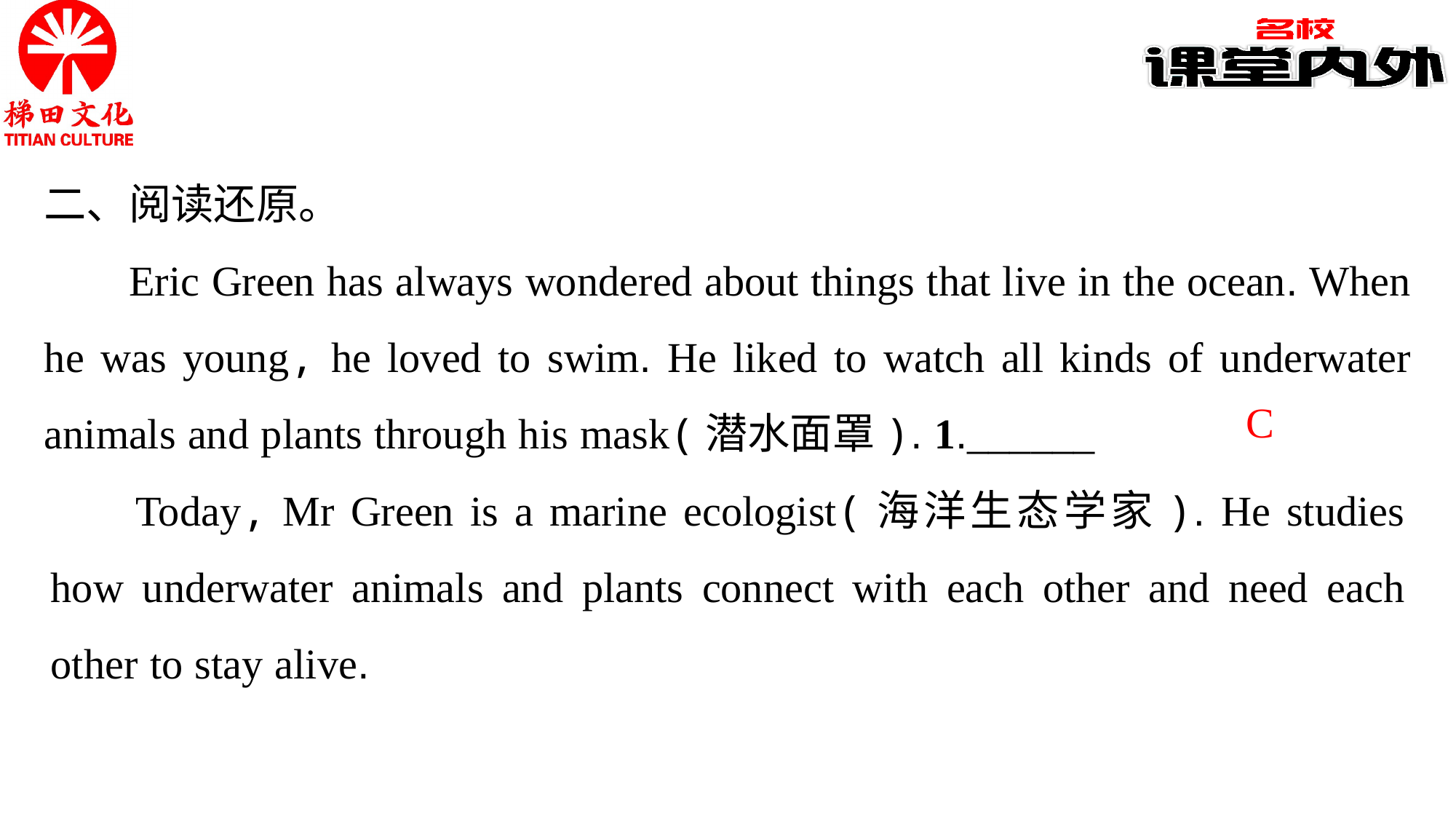

二、阅读还原。
Eric Green has always wondered about things that live in the ocean. When he was young, he loved to swim. He liked to watch all kinds of underwater animals and plants through his mask(潜水面罩). 1.______
C
Today, Mr Green is a marine ecologist(海洋生态学家). He studies how underwater animals and plants connect with each other and need each other to stay alive.